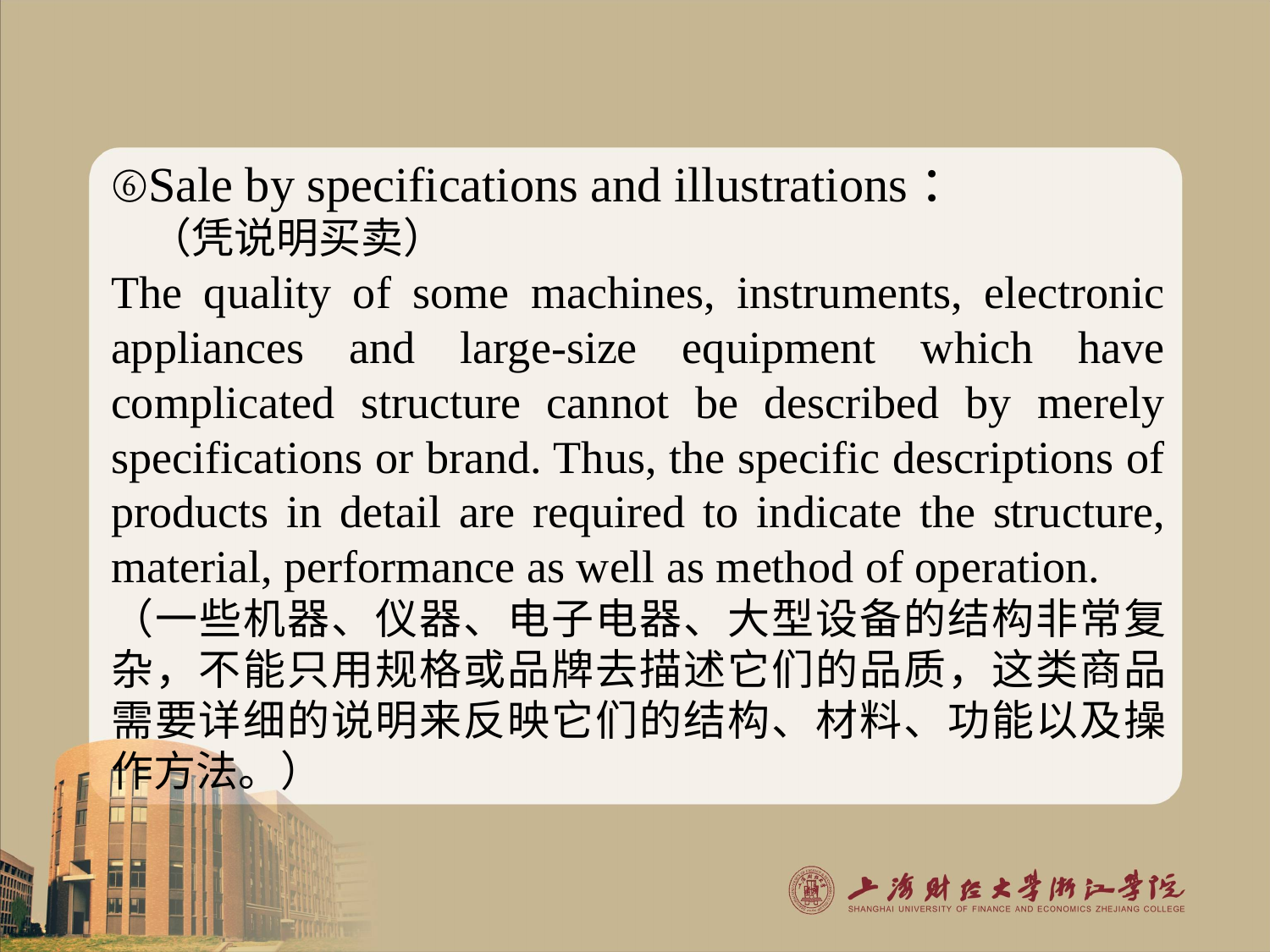

⑥Sale by specifications and illustrations：
   （凭说明买卖）
The quality of some machines, instruments, electronic appliances and large-size equipment which have complicated structure cannot be described by merely specifications or brand. Thus, the specific descriptions of products in detail are required to indicate the structure, material, performance as well as method of operation.
（一些机器、仪器、电子电器、大型设备的结构非常复杂，不能只用规格或品牌去描述它们的品质，这类商品需要详细的说明来反映它们的结构、材料、功能以及操作方法。）